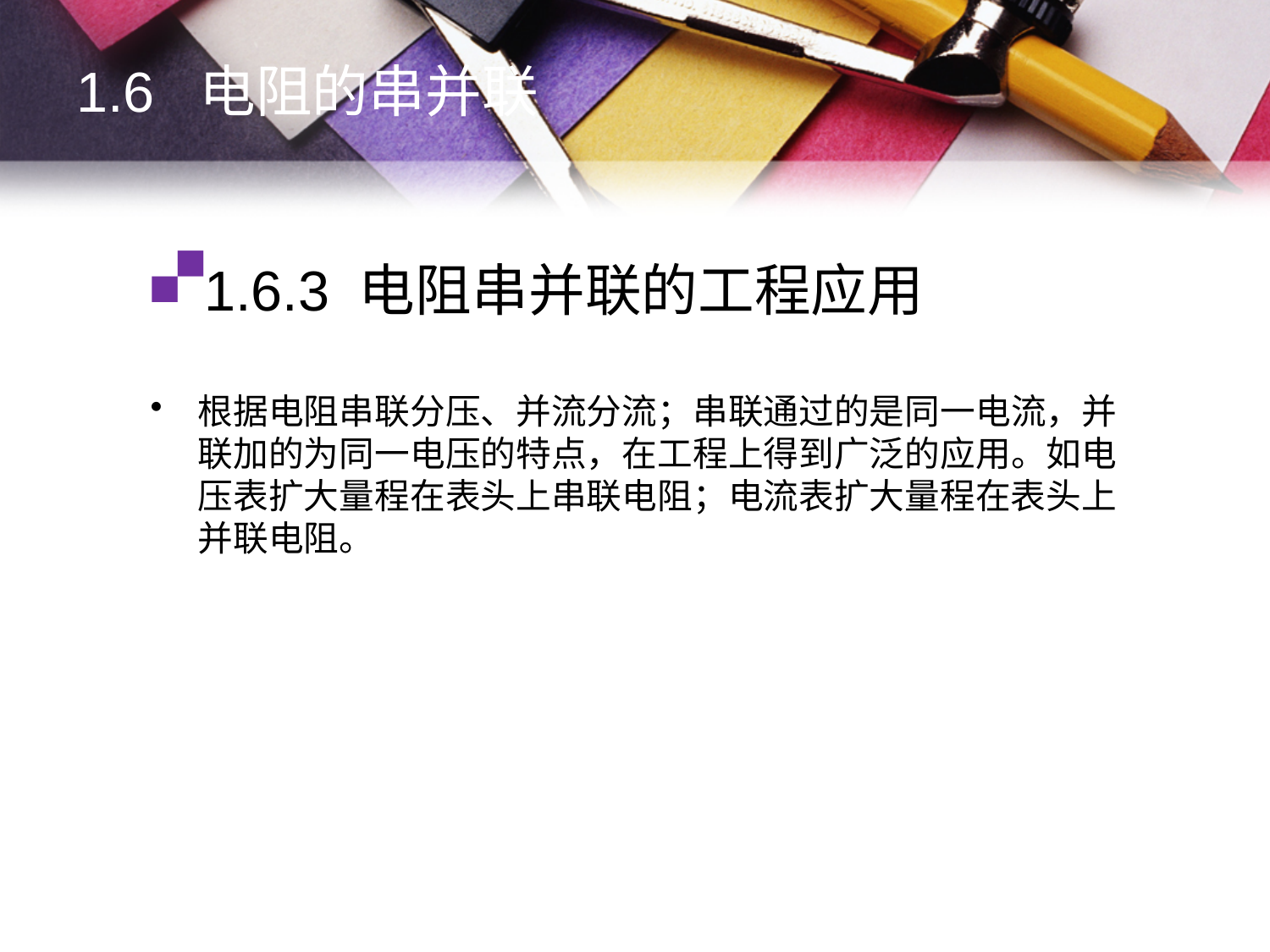

1.6  电阻的串并联
# 1.6.3 电阻串并联的工程应用
根据电阻串联分压、并流分流；串联通过的是同一电流，并联加的为同一电压的特点，在工程上得到广泛的应用。如电压表扩大量程在表头上串联电阻；电流表扩大量程在表头上并联电阻。